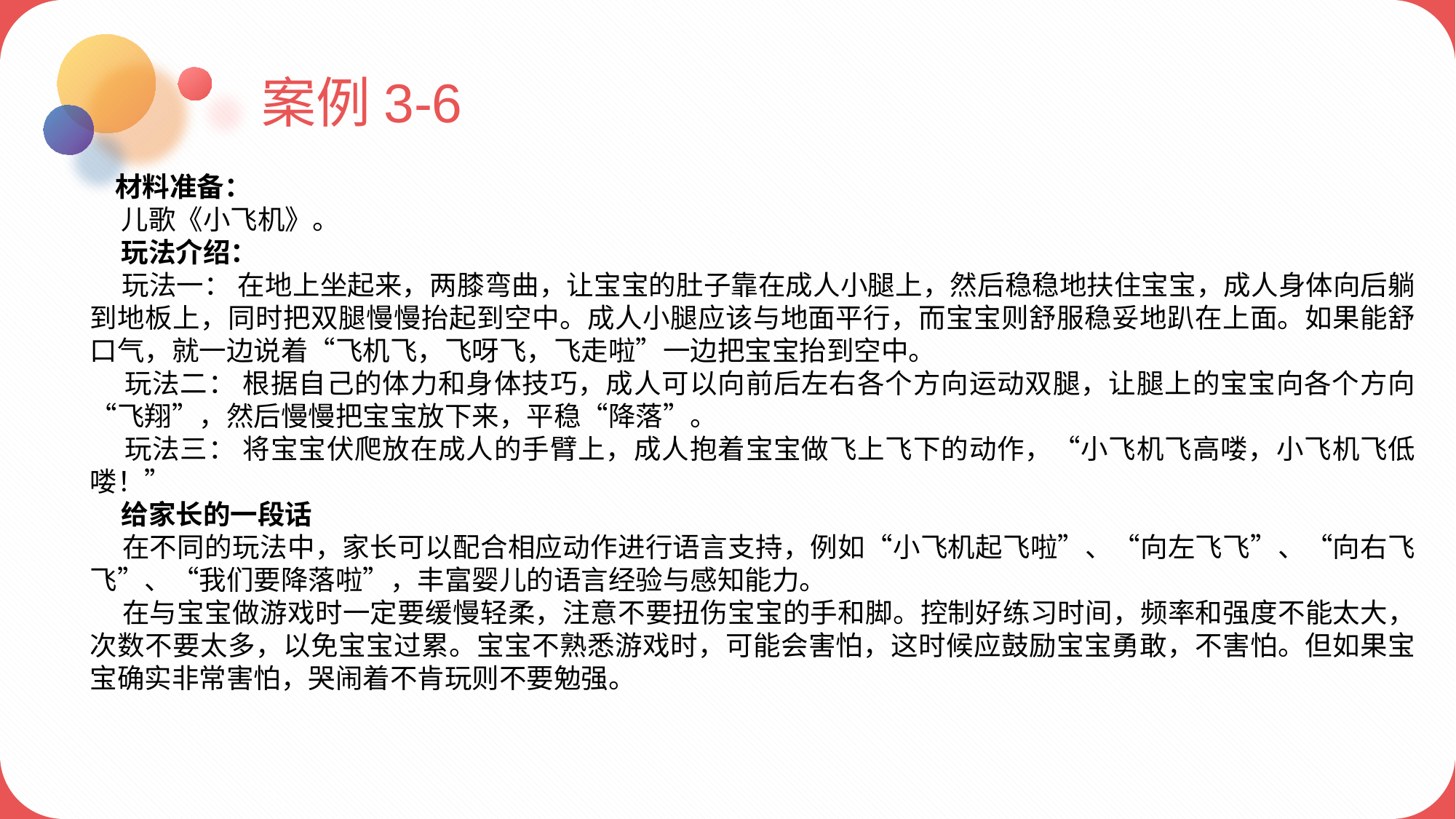

案例3-6
   材料准备：
    儿歌《小飞机》。
    玩法介绍：
    玩法一： 在地上坐起来，两膝弯曲，让宝宝的肚子靠在成人小腿上，然后稳稳地扶住宝宝，成人身体向后躺到地板上，同时把双腿慢慢抬起到空中。成人小腿应该与地面平行，而宝宝则舒服稳妥地趴在上面。如果能舒口气，就一边说着“飞机飞，飞呀飞，飞走啦”一边把宝宝抬到空中。
    玩法二： 根据自己的体力和身体技巧，成人可以向前后左右各个方向运动双腿，让腿上的宝宝向各个方向“飞翔”，然后慢慢把宝宝放下来，平稳“降落”。
    玩法三： 将宝宝伏爬放在成人的手臂上，成人抱着宝宝做飞上飞下的动作，“小飞机飞高喽，小飞机飞低喽！”
    给家长的一段话
    在不同的玩法中，家长可以配合相应动作进行语言支持，例如“小飞机起飞啦”、“向左飞飞”、“向右飞飞”、“我们要降落啦”，丰富婴儿的语言经验与感知能力。
    在与宝宝做游戏时一定要缓慢轻柔，注意不要扭伤宝宝的手和脚。控制好练习时间，频率和强度不能太大，次数不要太多，以免宝宝过累。宝宝不熟悉游戏时，可能会害怕，这时候应鼓励宝宝勇敢，不害怕。但如果宝宝确实非常害怕，哭闹着不肯玩则不要勉强。